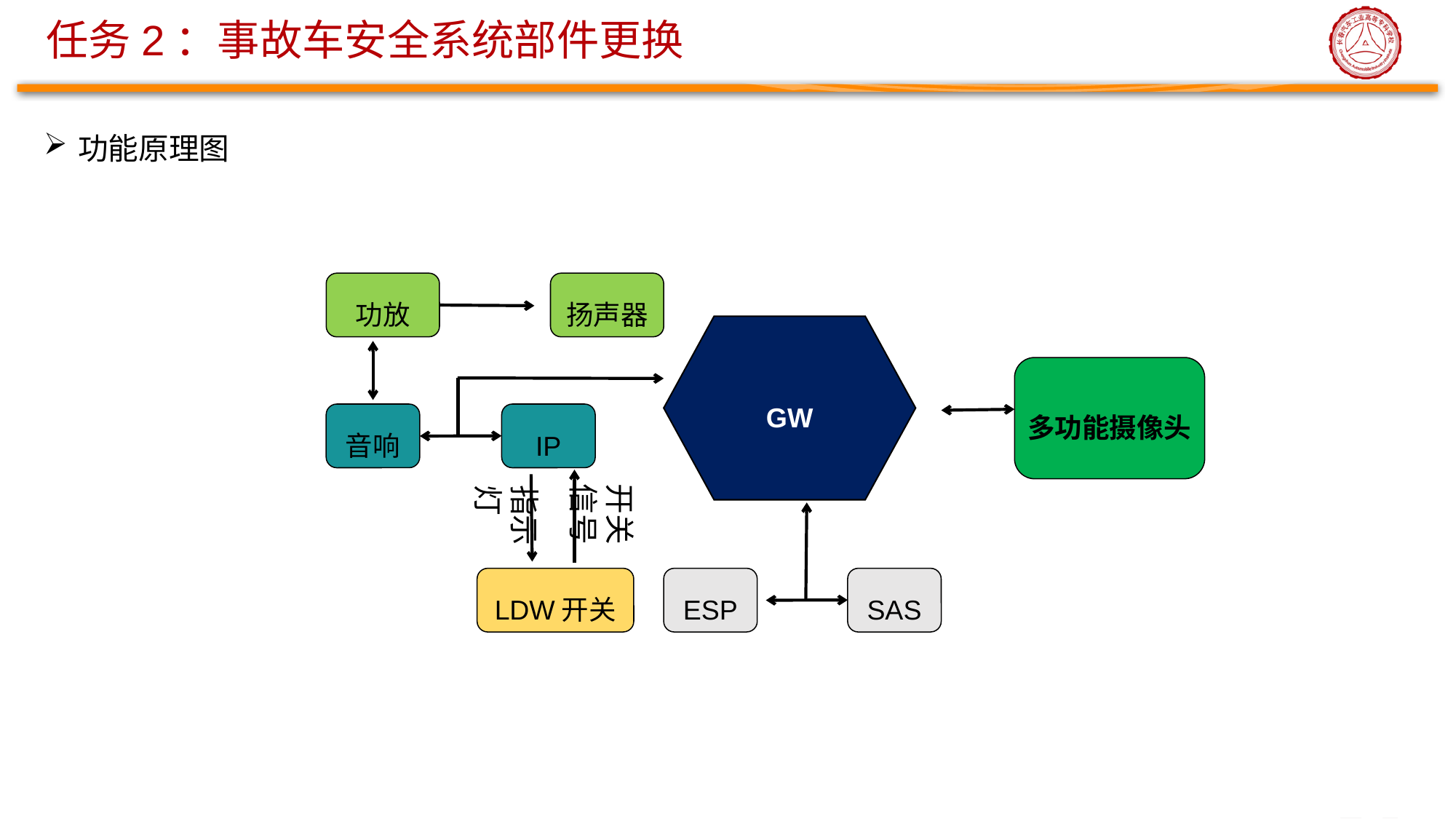

任务2：事故车安全系统部件更换
功能原理图
功放
扬声器
GW
多功能摄像头
音响
IP
开关信号
指示灯
LDW开关
ESP
SAS